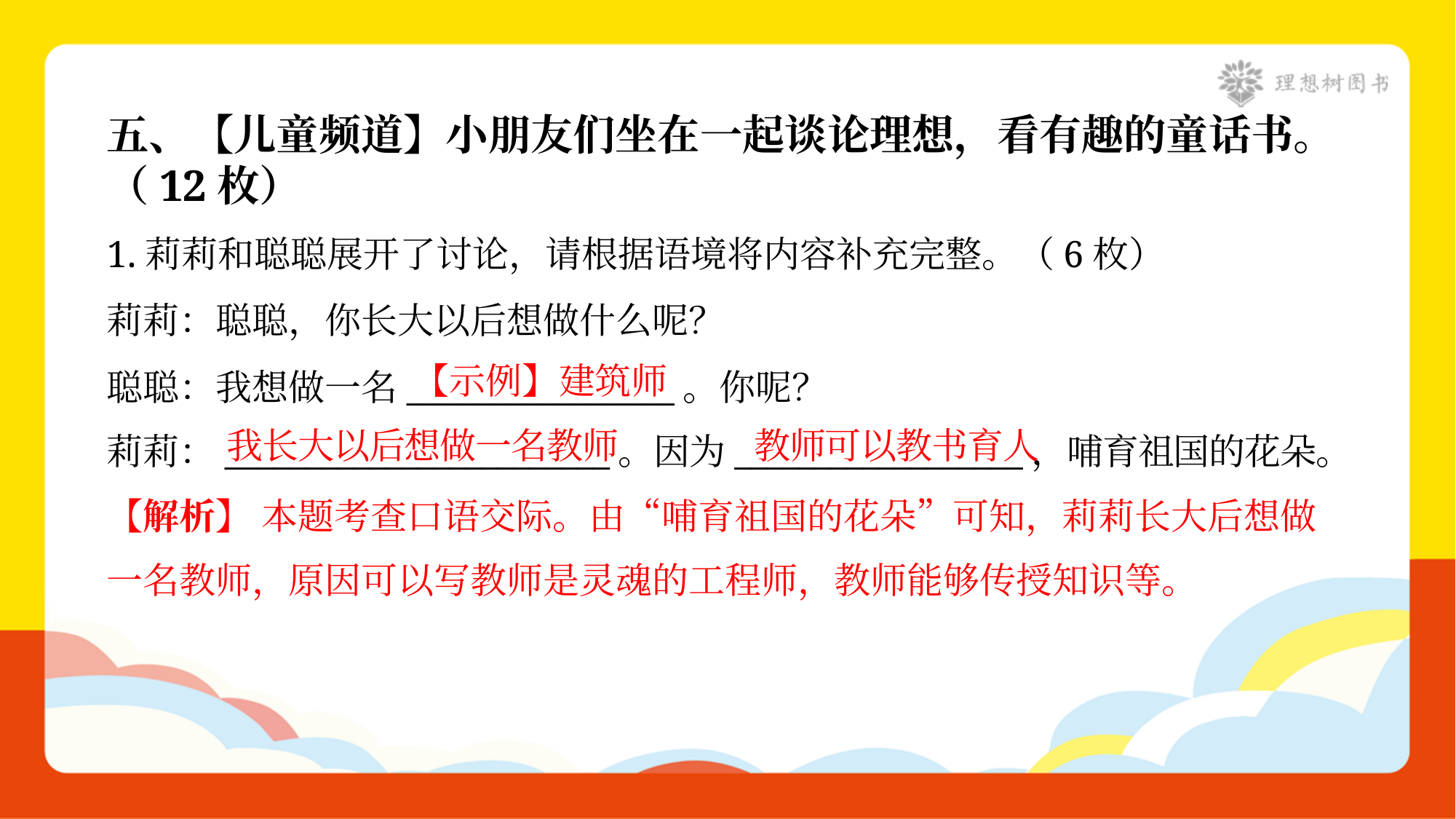

五、【儿童频道】小朋友们坐在一起谈论理想，看有趣的童话书。
（12枚）
1.莉莉和聪聪展开了讨论，请根据语境将内容补充完整。（6枚）
莉莉：聪聪，你长大以后想做什么呢？
聪聪：我想做一名________________。你呢？
莉莉：________________________。因为__________________，哺育祖国的花朵。
【示例】建筑师
我长大以后想做一名教师
教师可以教书育人
【解析】 本题考查口语交际。由“哺育祖国的花朵”可知，莉莉长大后想做
一名教师，原因可以写教师是灵魂的工程师，教师能够传授知识等。